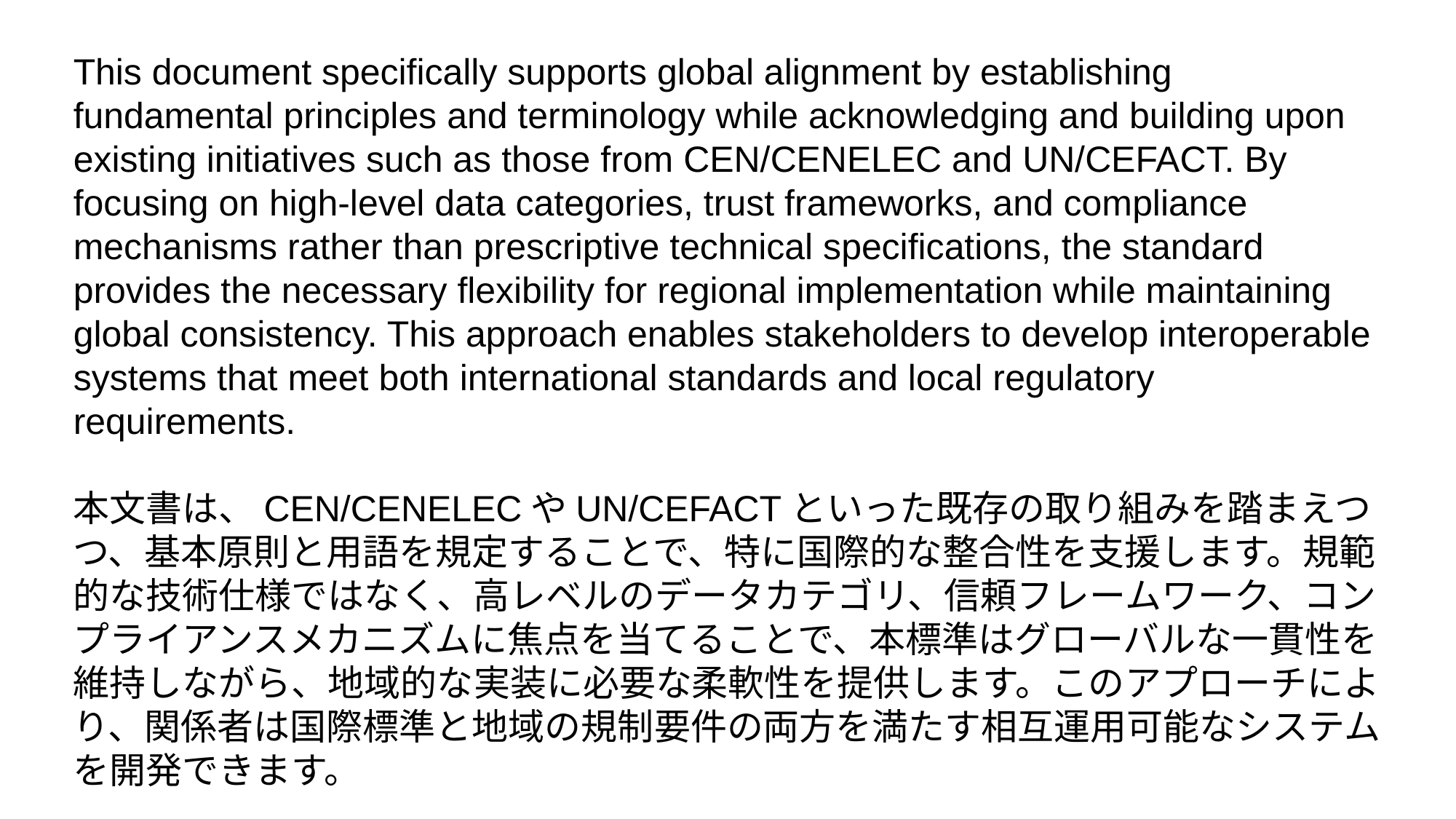

This document specifically supports global alignment by establishing fundamental principles and terminology while acknowledging and building upon existing initiatives such as those from CEN/CENELEC and UN/CEFACT. By focusing on high-level data categories, trust frameworks, and compliance mechanisms rather than prescriptive technical specifications, the standard provides the necessary flexibility for regional implementation while maintaining global consistency. This approach enables stakeholders to develop interoperable systems that meet both international standards and local regulatory requirements.

本文書は、CEN/CENELECやUN/CEFACTといった既存の取り組みを踏まえつつ、基本原則と用語を規定することで、特に国際的な整合性を支援します。規範的な技術仕様ではなく、高レベルのデータカテゴリ、信頼フレームワーク、コンプライアンスメカニズムに焦点を当てることで、本標準はグローバルな一貫性を維持しながら、地域的な実装に必要な柔軟性を提供します。このアプローチにより、関係者は国際標準と地域の規制要件の両方を満たす相互運用可能なシステムを開発できます。